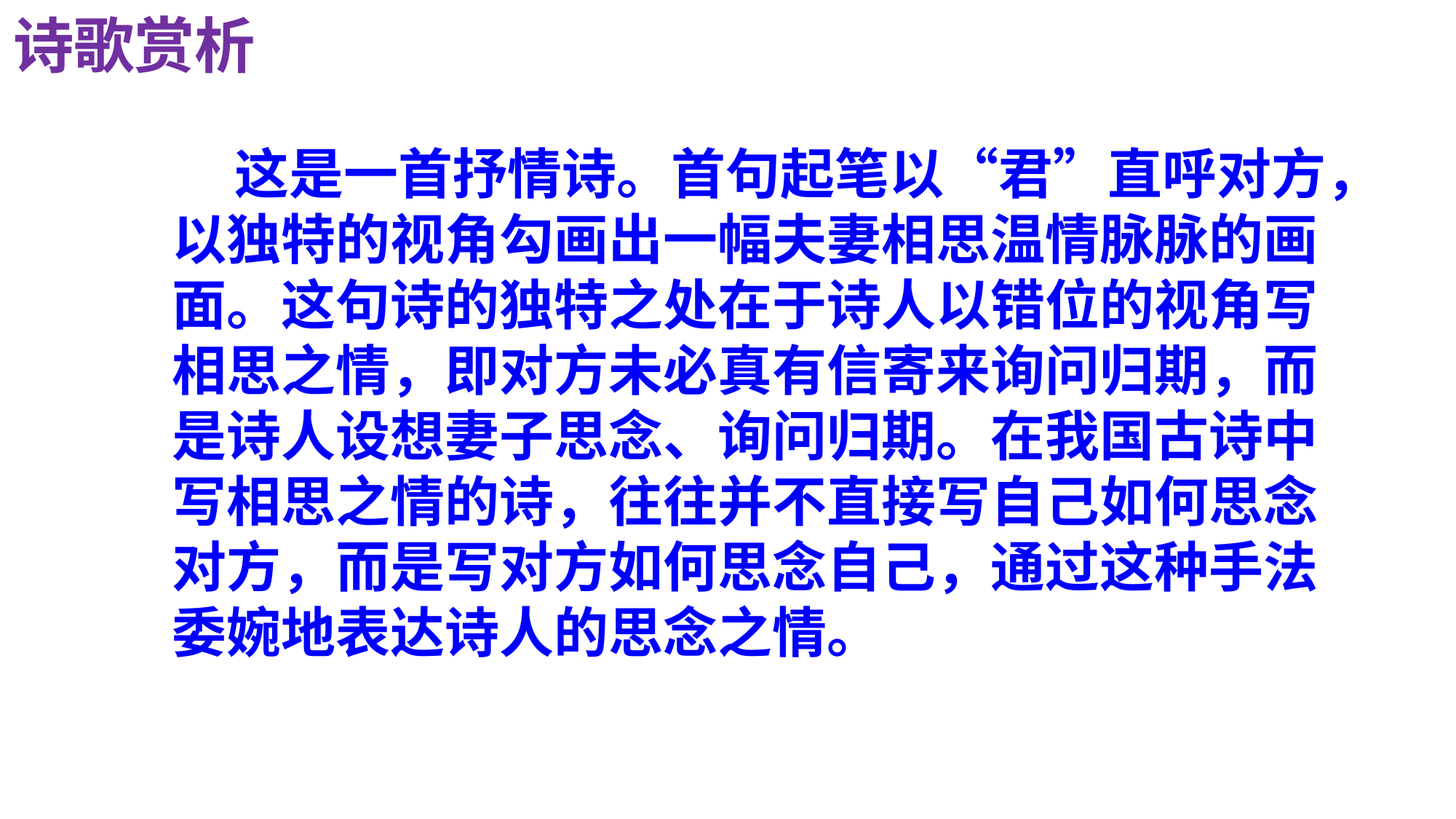

诗歌赏析
    这是一首抒情诗。首句起笔以“君”直呼对方，以独特的视角勾画出一幅夫妻相思温情脉脉的画面。这句诗的独特之处在于诗人以错位的视角写相思之情，即对方未必真有信寄来询问归期，而是诗人设想妻子思念、询问归期。在我国古诗中写相思之情的诗，往往并不直接写自己如何思念对方，而是写对方如何思念自己，通过这种手法委婉地表达诗人的思念之情。